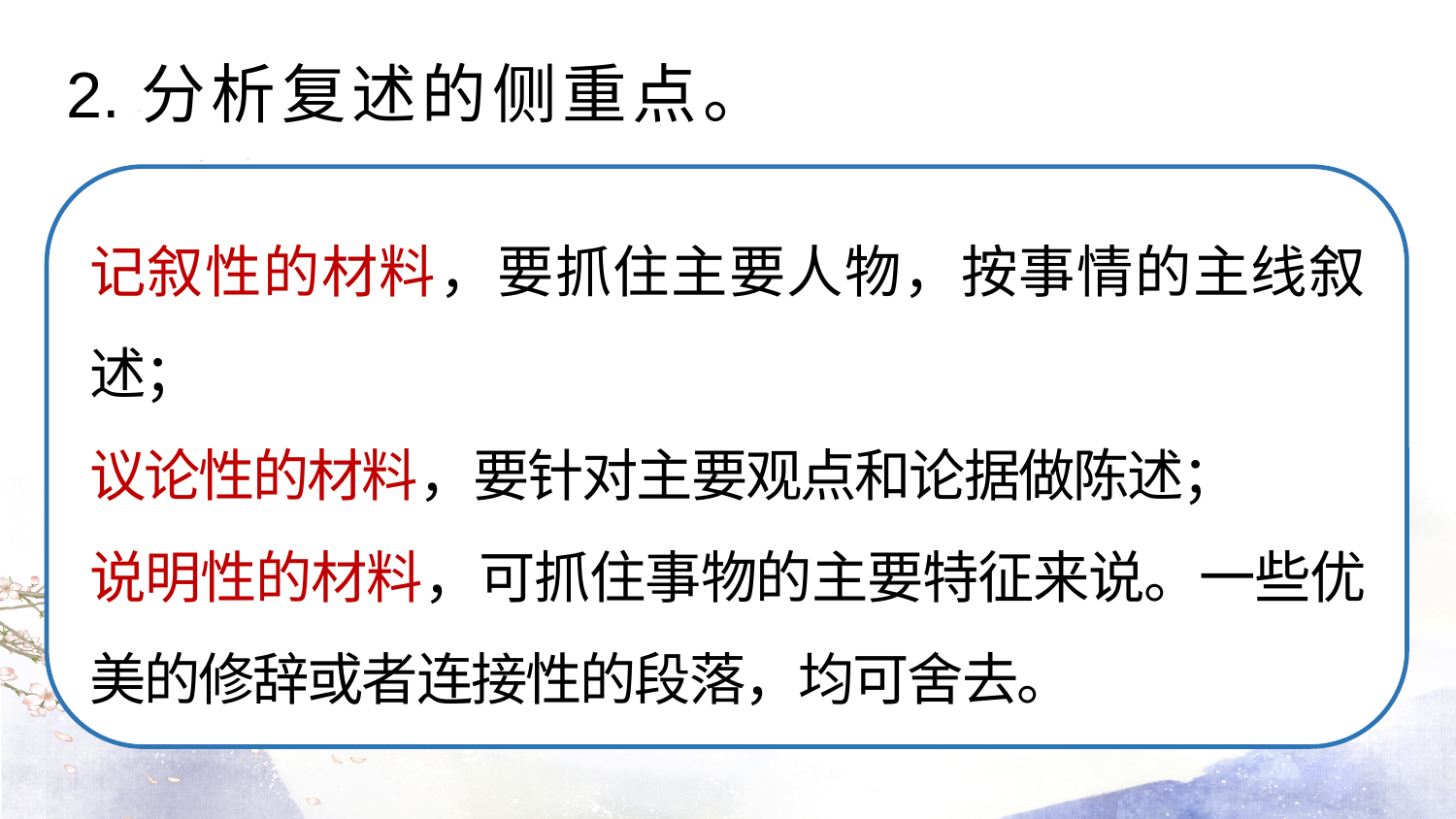

2.分析复述的侧重点。
记叙性的材料，要抓住主要人物，按事情的主线叙述；
议论性的材料，要针对主要观点和论据做陈述；
说明性的材料，可抓住事物的主要特征来说。一些优美的修辞或者连接性的段落，均可舍去。